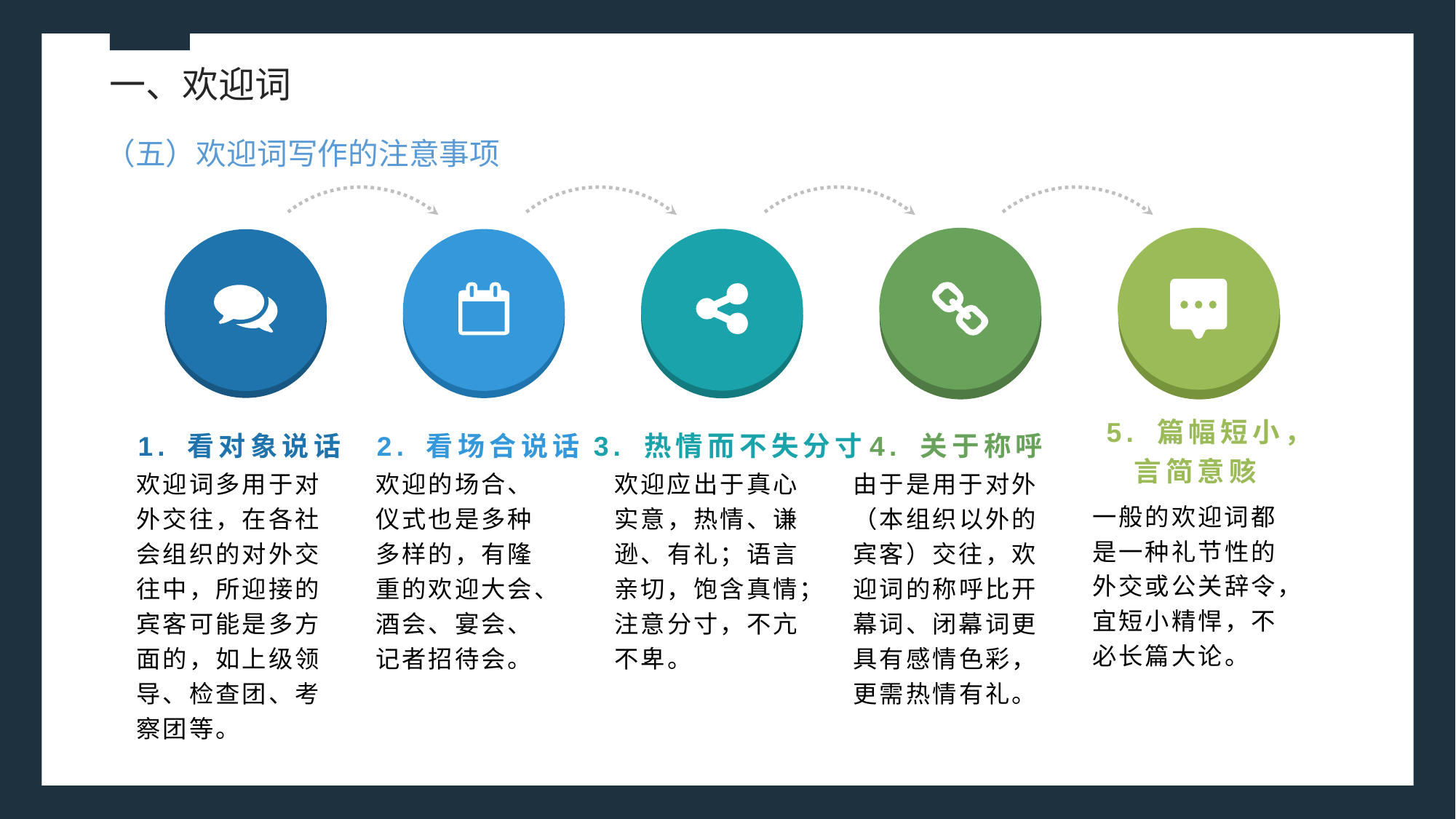

一、欢迎词
（五）欢迎词写作的注意事项

5. 篇幅短小，言简意赅
3. 热情而不失分寸
1. 看对象说话
2. 看场合说话
4. 关于称呼
欢迎词多用于对外交往，在各社会组织的对外交往中，所迎接的宾客可能是多方面的，如上级领导、检查团、考察团等。
欢迎的场合、仪式也是多种多样的，有隆重的欢迎大会、酒会、宴会、记者招待会。
欢迎应出于真心实意，热情、谦逊、有礼；语言亲切，饱含真情；注意分寸，不亢
不卑。
由于是用于对外（本组织以外的宾客）交往，欢迎词的称呼比开幕词、闭幕词更具有感情色彩，更需热情有礼。
一般的欢迎词都是一种礼节性的外交或公关辞令，宜短小精悍，不必长篇大论。